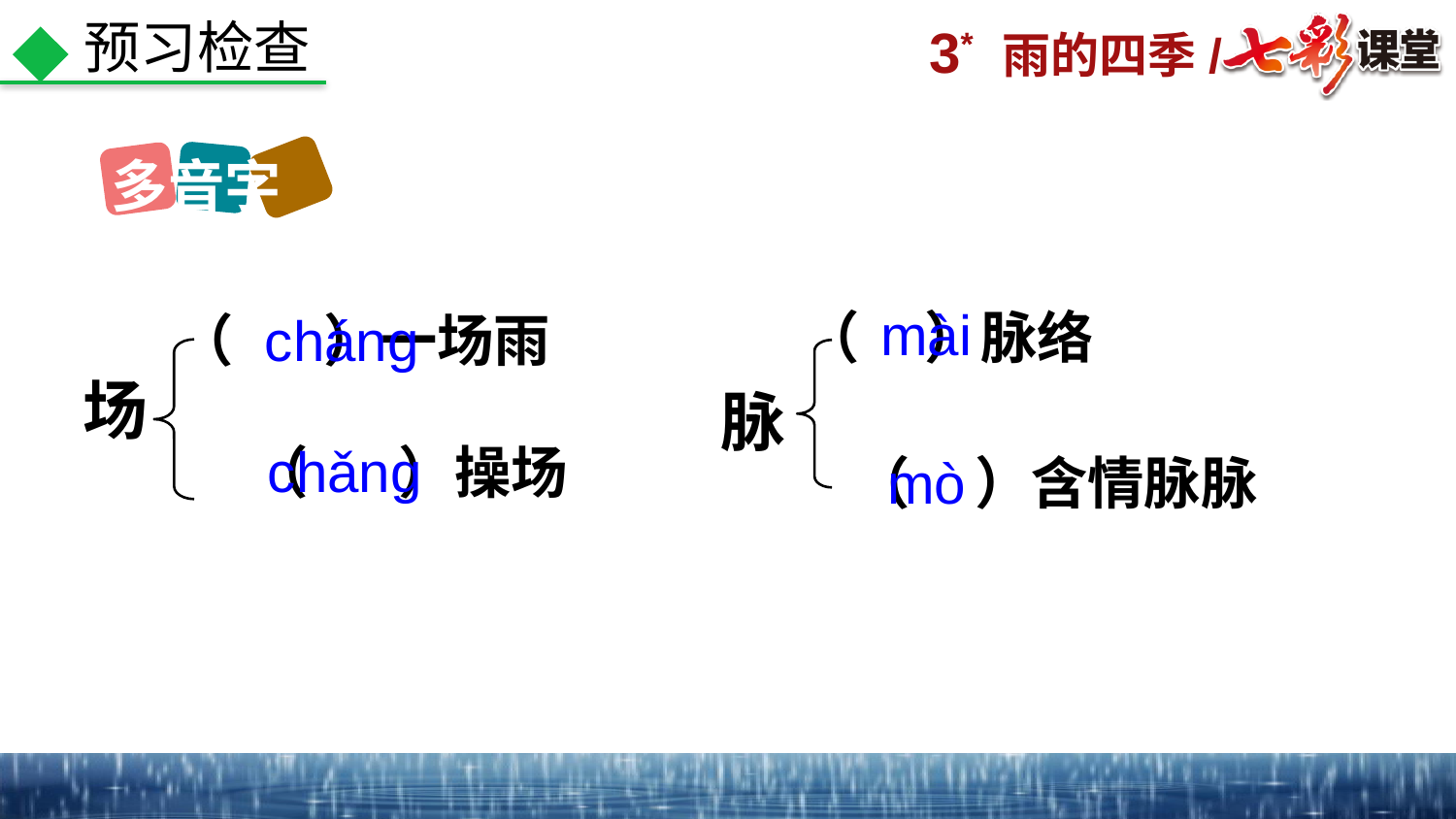

预习检查

多音字

mài
（     ）脉络
（       ）一场雨
cháng

场
脉
chǎng
（       ）操场
mò
（     ）含情脉脉